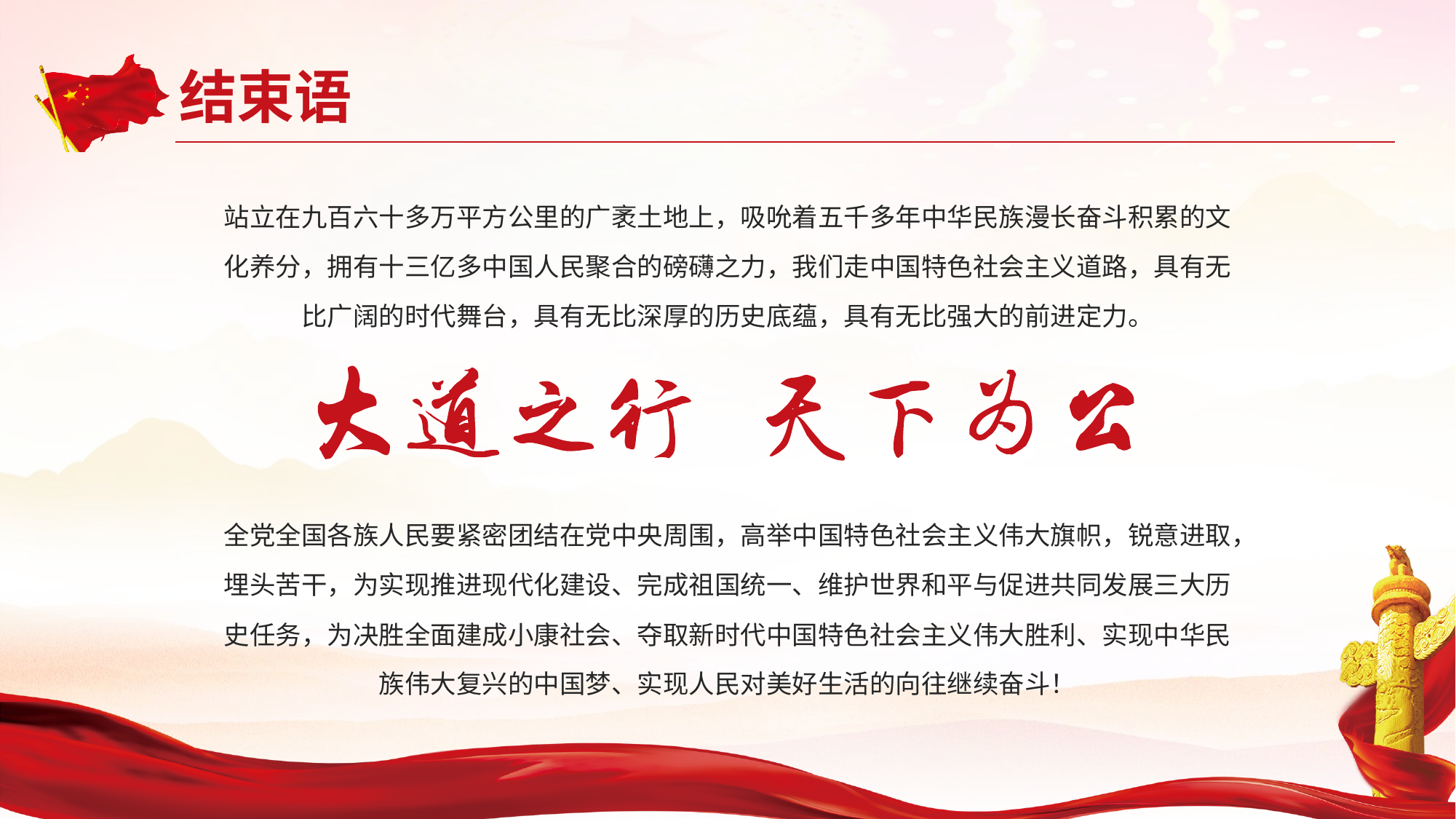

站立在九百六十多万平方公里的广袤土地上，吸吮着五千多年中华民族漫长奋斗积累的文化养分，拥有十三亿多中国人民聚合的磅礴之力，我们走中国特色社会主义道路，具有无比广阔的时代舞台，具有无比深厚的历史底蕴，具有无比强大的前进定力。

全党全国各族人民要紧密团结在党中央周围，高举中国特色社会主义伟大旗帜，锐意进取，埋头苦干，为实现推进现代化建设、完成祖国统一、维护世界和平与促进共同发展三大历史任务，为决胜全面建成小康社会、夺取新时代中国特色社会主义伟大胜利、实现中华民族伟大复兴的中国梦、实现人民对美好生活的向往继续奋斗！